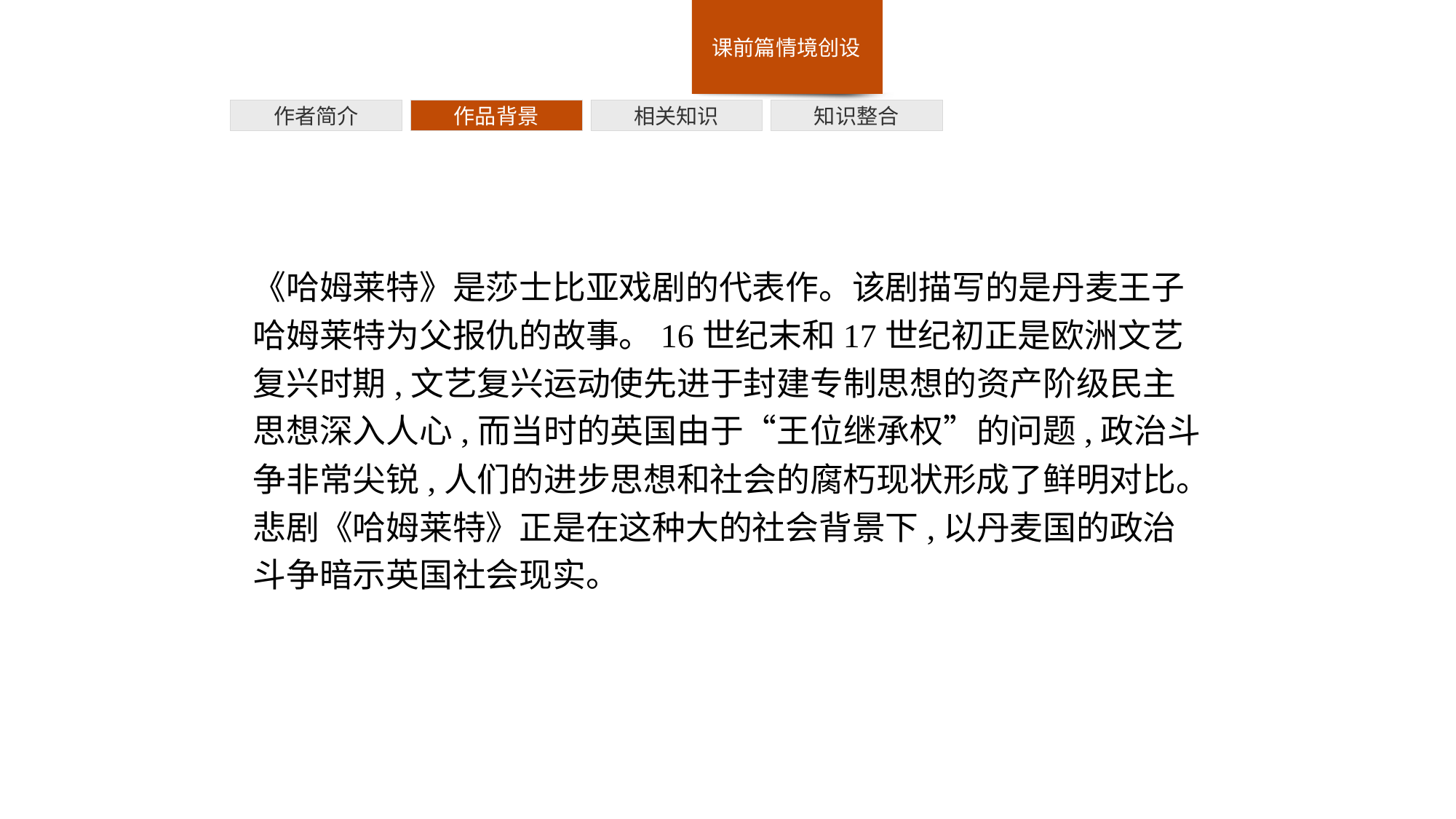

作者简介
作品背景
相关知识
知识整合
《哈姆莱特》是莎士比亚戏剧的代表作。该剧描写的是丹麦王子哈姆莱特为父报仇的故事。16世纪末和17世纪初正是欧洲文艺复兴时期,文艺复兴运动使先进于封建专制思想的资产阶级民主思想深入人心,而当时的英国由于“王位继承权”的问题,政治斗争非常尖锐,人们的进步思想和社会的腐朽现状形成了鲜明对比。悲剧《哈姆莱特》正是在这种大的社会背景下,以丹麦国的政治斗争暗示英国社会现实。